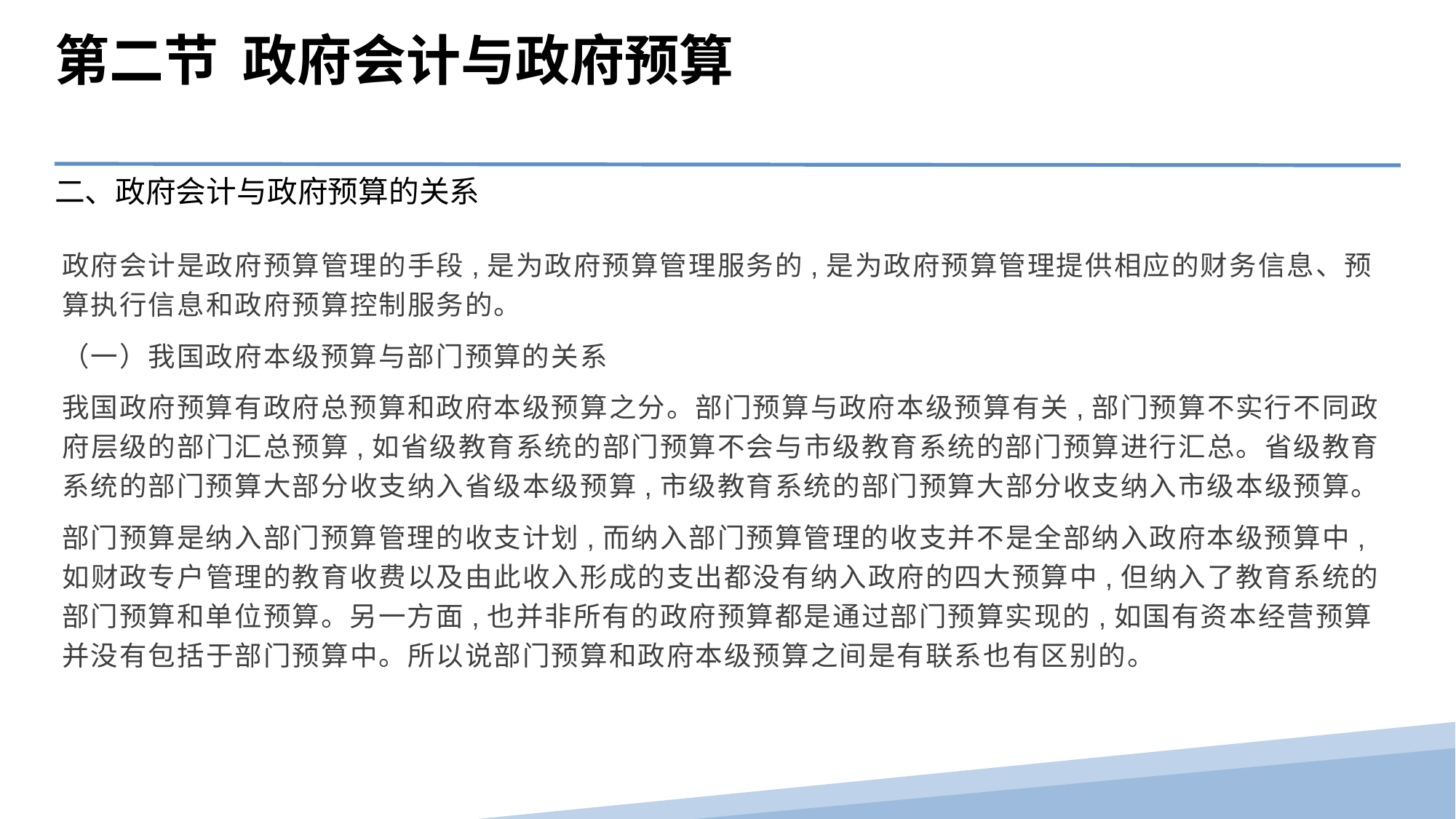

第二节  政府会计与政府预算
二、政府会计与政府预算的关系
政府会计是政府预算管理的手段,是为政府预算管理服务的,是为政府预算管理提供相应的财务信息、预算执行信息和政府预算控制服务的。
（一）我国政府本级预算与部门预算的关系
我国政府预算有政府总预算和政府本级预算之分。部门预算与政府本级预算有关,部门预算不实行不同政府层级的部门汇总预算,如省级教育系统的部门预算不会与市级教育系统的部门预算进行汇总。省级教育系统的部门预算大部分收支纳入省级本级预算,市级教育系统的部门预算大部分收支纳入市级本级预算。
部门预算是纳入部门预算管理的收支计划,而纳入部门预算管理的收支并不是全部纳入政府本级预算中,如财政专户管理的教育收费以及由此收入形成的支出都没有纳入政府的四大预算中,但纳入了教育系统的部门预算和单位预算。另一方面,也并非所有的政府预算都是通过部门预算实现的,如国有资本经营预算并没有包括于部门预算中。所以说部门预算和政府本级预算之间是有联系也有区别的。